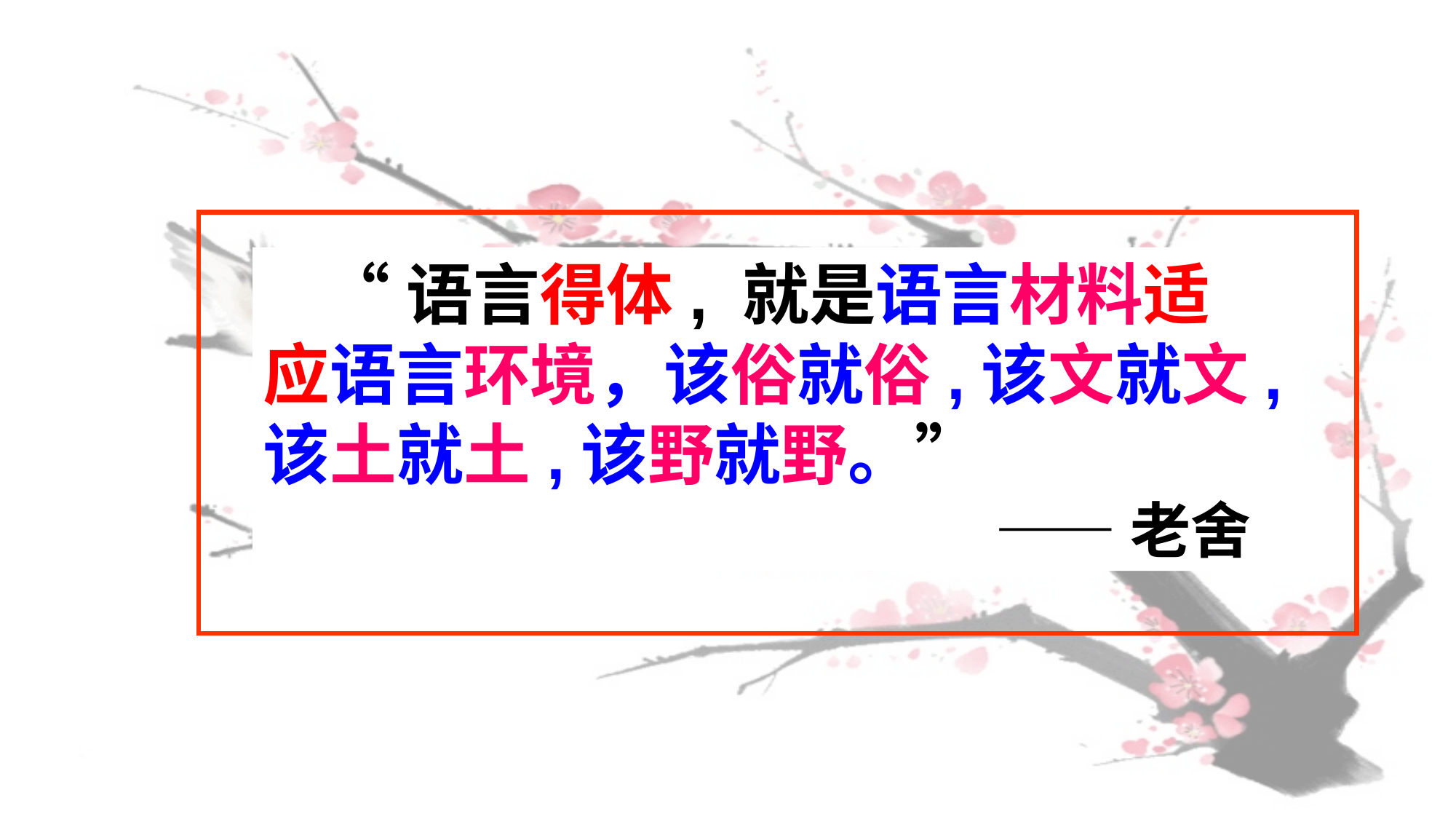

“语言得体, 就是语言材料适应语言环境，该俗就俗,该文就文,该土就土,该野就野。”
——老舍